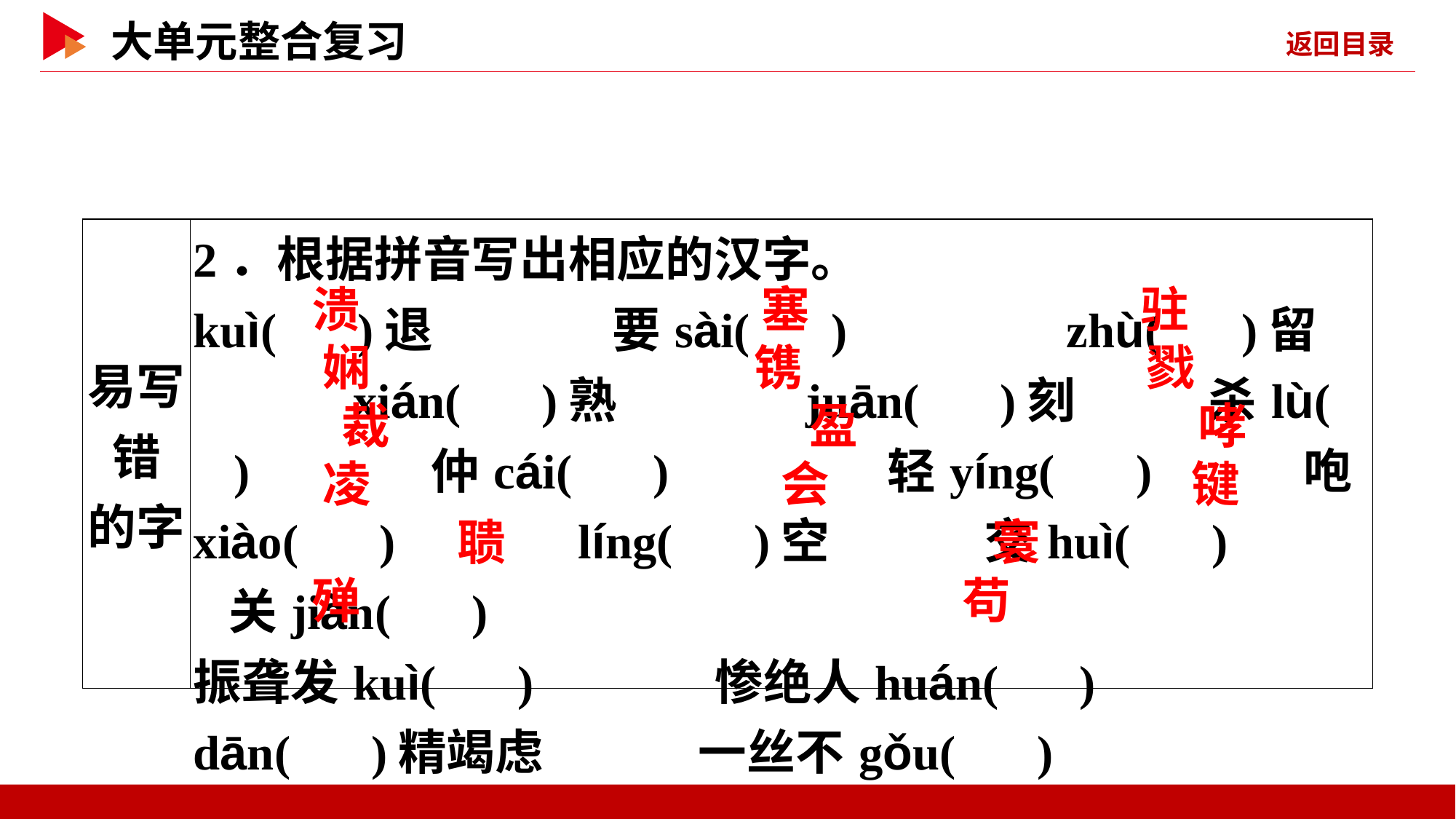

| 易写错 的字 | 2．根据拼音写出相应的汉字。 kuì( )退　　　 要sài( )　　　　zhù( )留　　　　xián( )熟 juān( )刻 杀lù( ) 仲cái( ) 轻yíng( ) 咆xiào( ) líng( )空 交huì( ) 关jiàn( ) 振聋发kuì( ) 惨绝人huán( ) dān( )精竭虑 一丝不gǒu( ) |
| --- | --- |
  溃
  塞
  驻
  娴
  镌
  戮
  裁
  盈
  哮
  凌
  会
  键
  聩
  寰
  殚
  苟